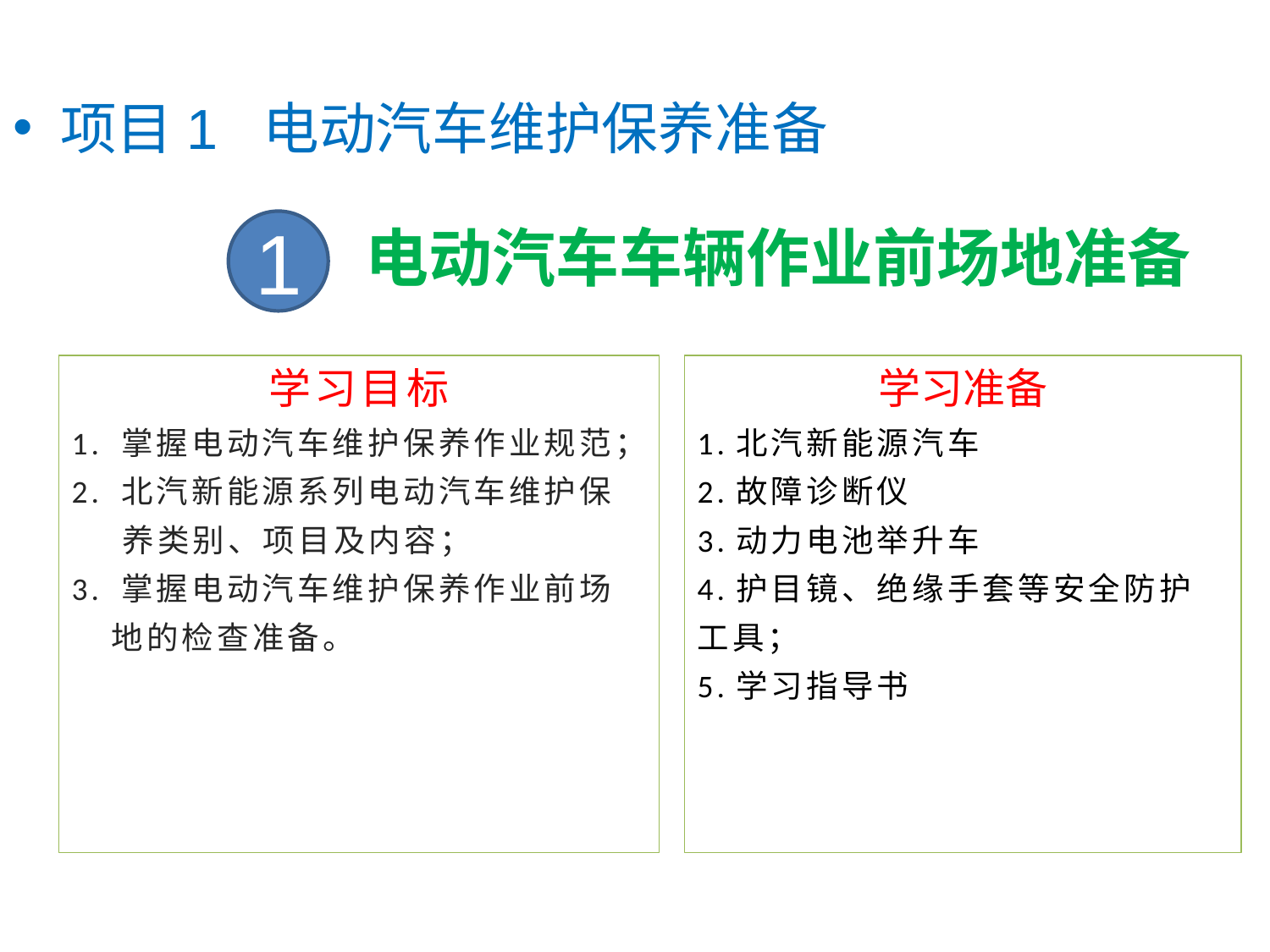

项目1  电动汽车维护保养准备
1
# 电动汽车车辆作业前场地准备
学习目标
1. 掌握电动汽车维护保养作业规范；
2. 北汽新能源系列电动汽车维护保
    养类别、项目及内容；
3. 掌握电动汽车维护保养作业前场
   地的检查准备。

学习准备
1.北汽新能源汽车
2.故障诊断仪
3.动力电池举升车
4.护目镜、绝缘手套等安全防护
工具；
5.学习指导书